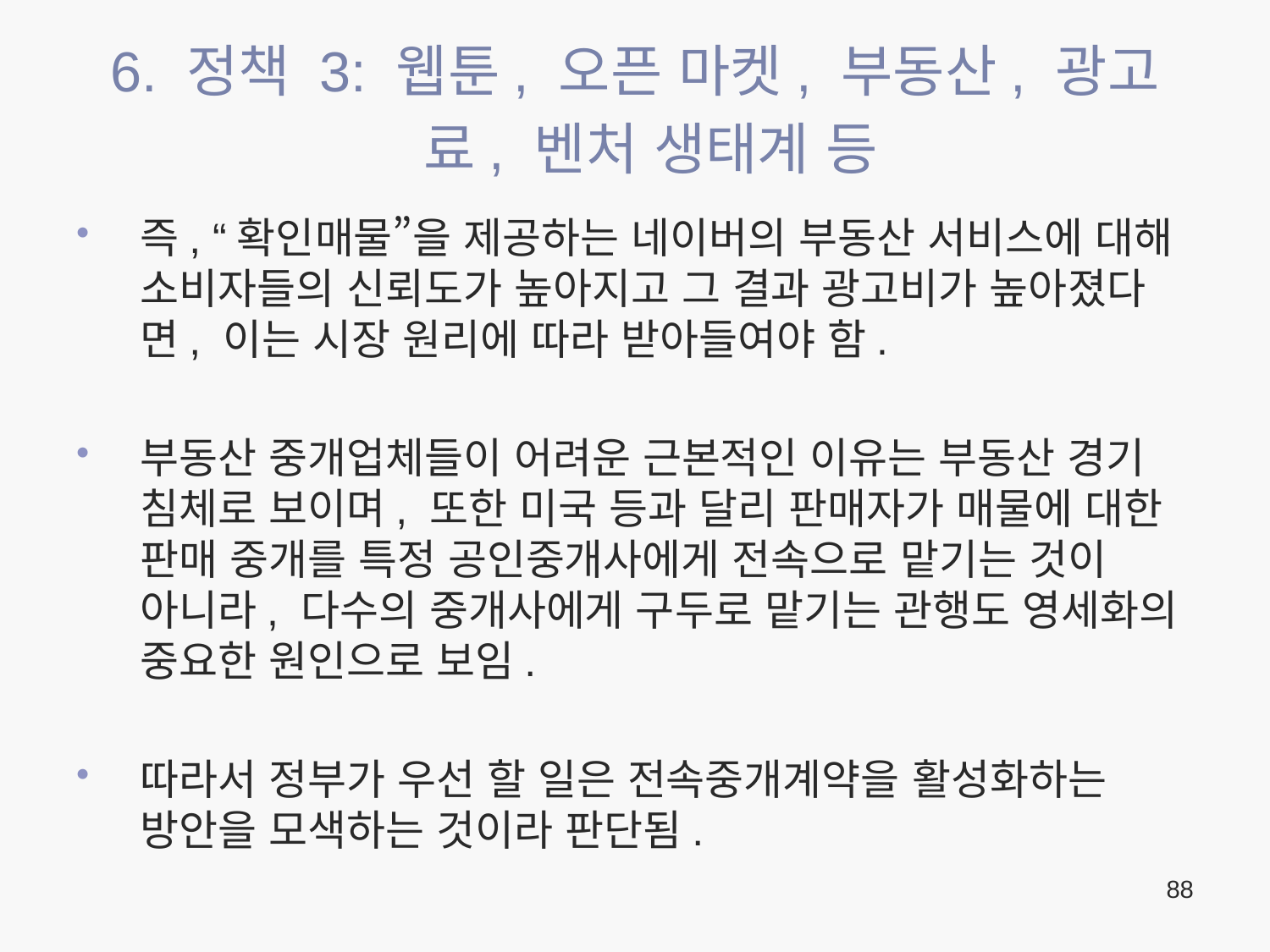

# 6. 정책 3: 웹툰, 오픈 마켓, 부동산, 광고료, 벤처 생태계 등
즉, “확인매물”을 제공하는 네이버의 부동산 서비스에 대해 소비자들의 신뢰도가 높아지고 그 결과 광고비가 높아졌다면, 이는 시장 원리에 따라 받아들여야 함.

부동산 중개업체들이 어려운 근본적인 이유는 부동산 경기 침체로 보이며, 또한 미국 등과 달리 판매자가 매물에 대한 판매 중개를 특정 공인중개사에게 전속으로 맡기는 것이 아니라, 다수의 중개사에게 구두로 맡기는 관행도 영세화의 중요한 원인으로 보임.

따라서 정부가 우선 할 일은 전속중개계약을 활성화하는 방안을 모색하는 것이라 판단됨.
88